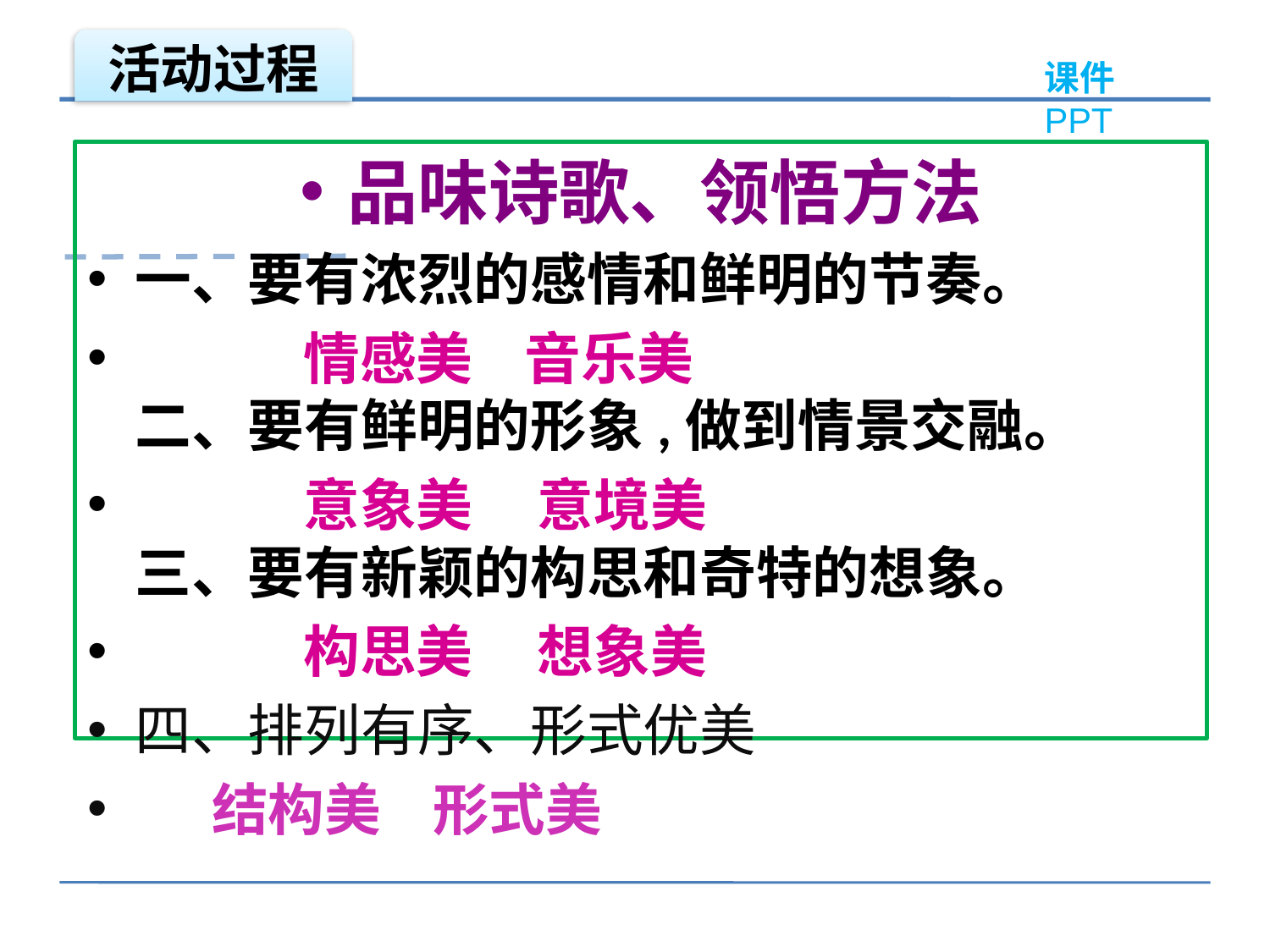

活动过程
品味诗歌、领悟方法
一、要有浓烈的感情和鲜明的节奏。
            情感美    音乐美
二、要有鲜明的形象,做到情景交融。
            意象美     意境美
三、要有新颖的构思和奇特的想象。
            构思美     想象美
四、排列有序、形式优美
     结构美    形式美